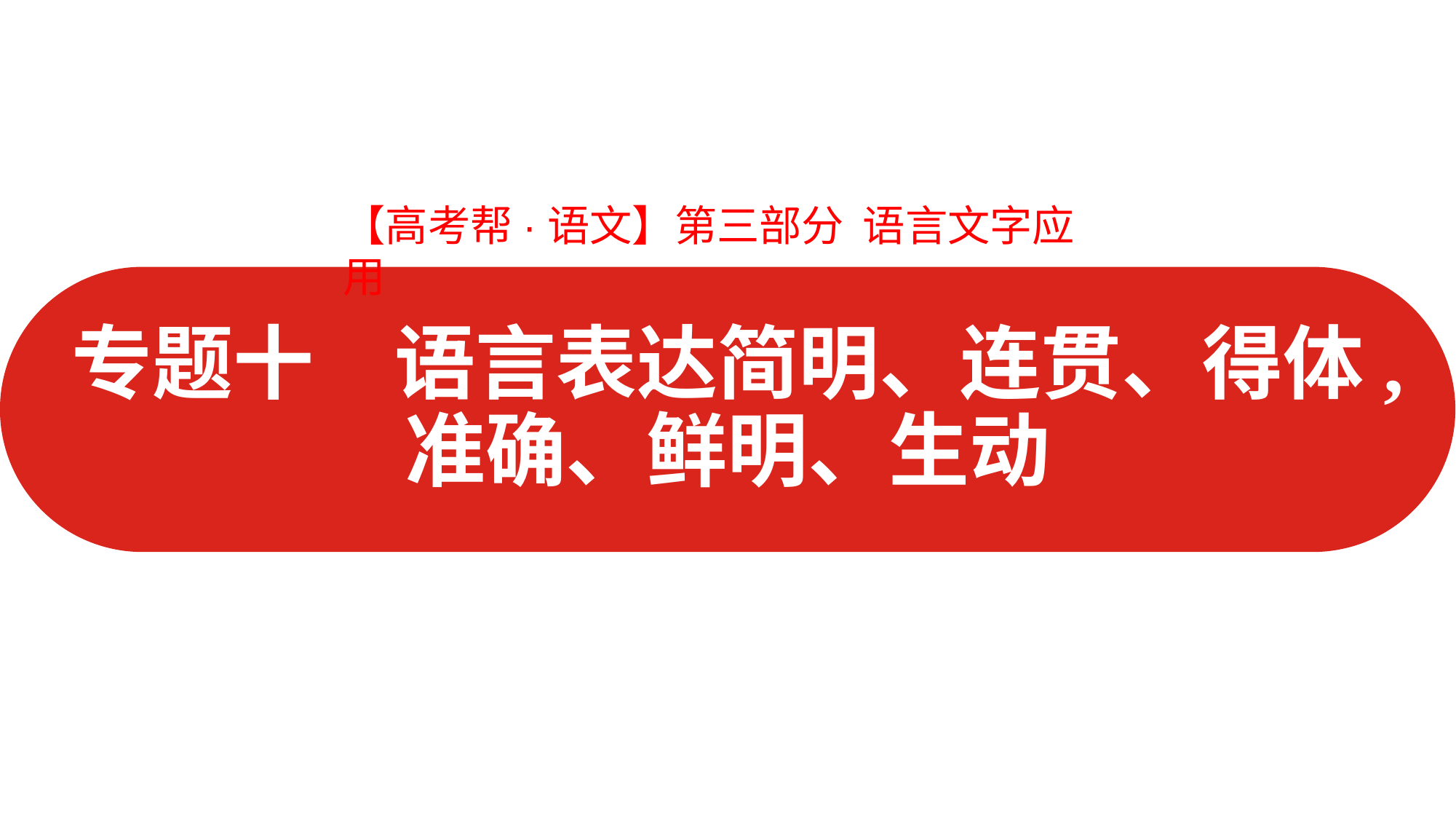

【高考帮·语文】第三部分  语言文字应用
# 专题十　语言表达简明、连贯、得体,准确、鲜明、生动